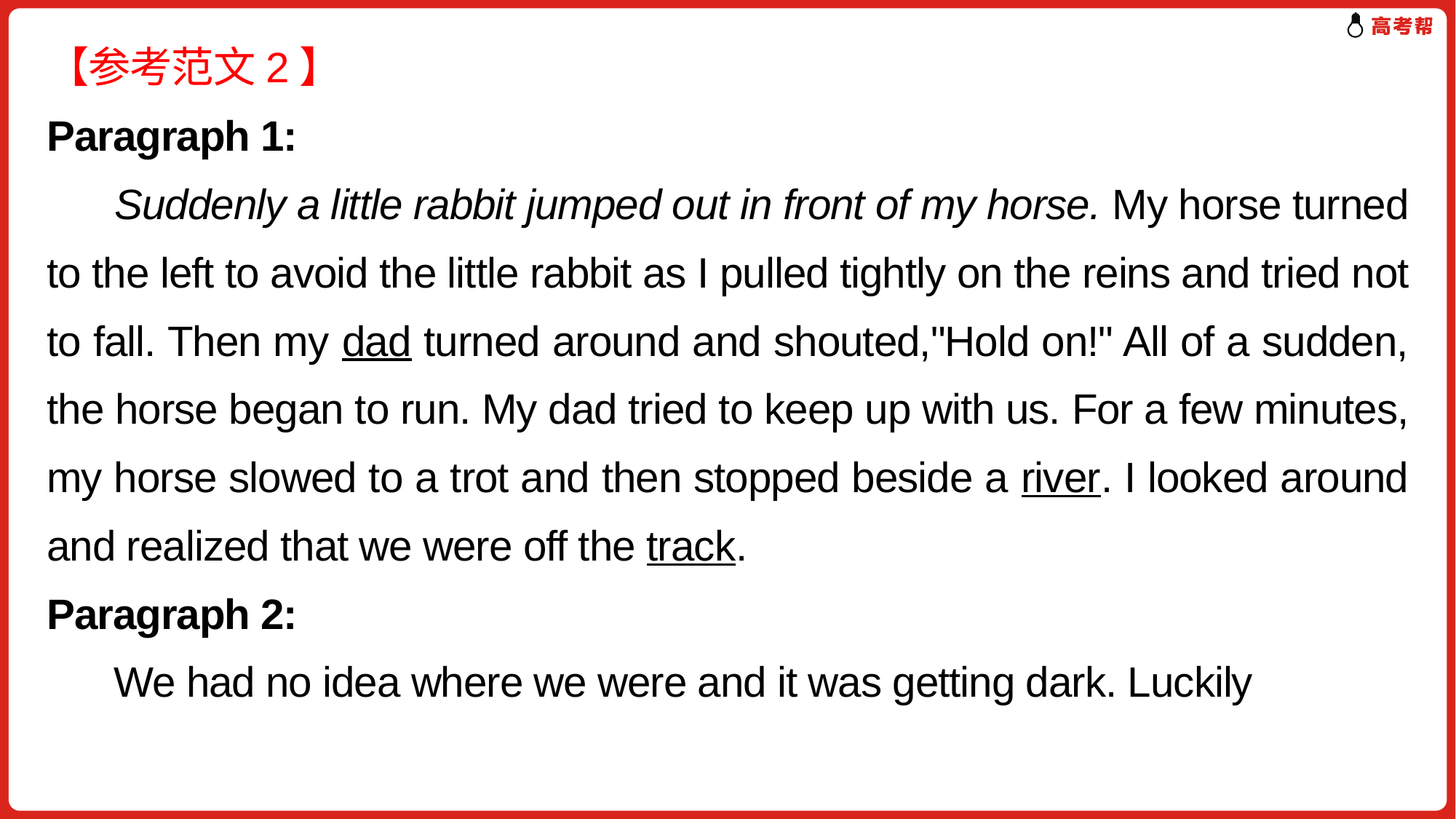

【参考范文2】
Paragraph 1:
      Suddenly a little rabbit jumped out in front of my horse. My horse turned to the left to avoid the little rabbit as I pulled tightly on the reins and tried not to fall. Then my dad turned around and shouted,"Hold on!" All of a sudden, the horse began to run. My dad tried to keep up with us. For a few minutes, my horse slowed to a trot and then stopped beside a river. I looked around and realized that we were off the track.
Paragraph 2:
      We had no idea where we were and it was getting dark. Luckily